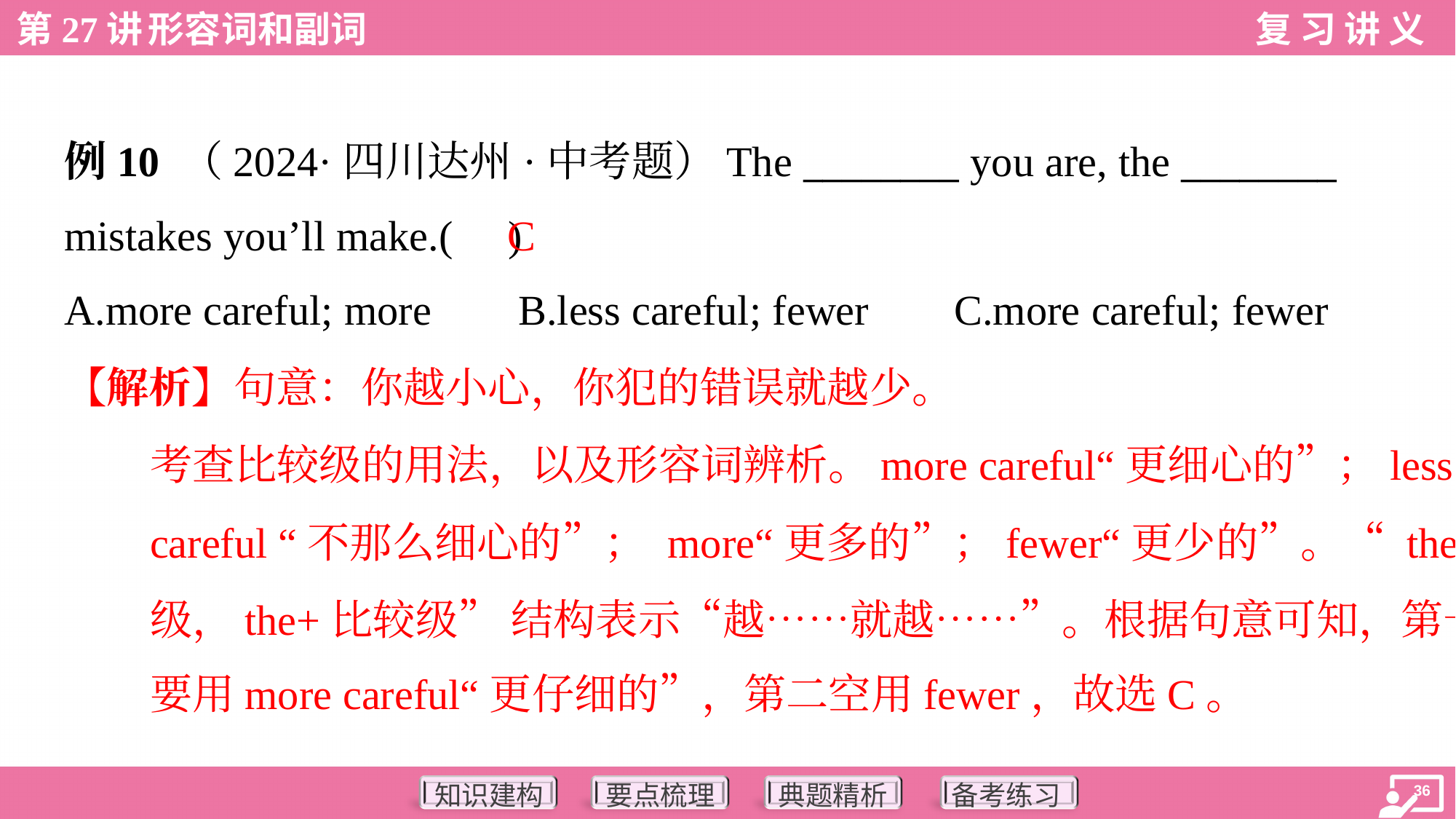

例10 （2024·四川达州·中考题）The ________ you are, the ________
mistakes you’ll make.(     )
C
A.more careful; more	B.less careful; fewer	C.more careful; fewer
【解析】句意：你越小心，你犯的错误就越少。
考查比较级的用法，以及形容词辨析。more careful“更细心的”；less
careful “不那么细心的”； more“更多的”；fewer“更少的”。“ the+比较
级，the+比较级” 结构表示“越……就越……”。根据句意可知，第一空
要用more careful“更仔细的”，第二空用fewer，故选C。